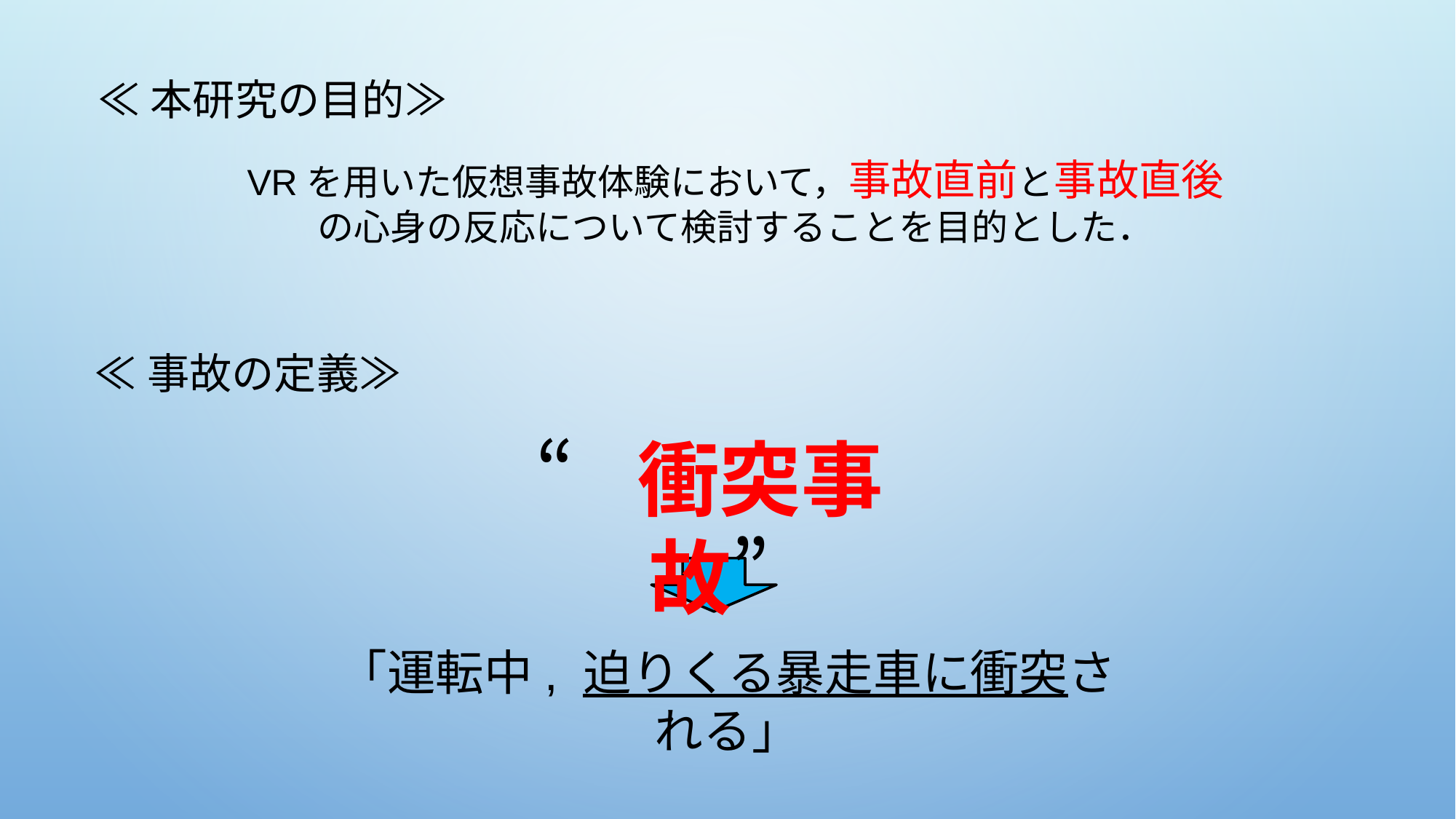

≪本研究の目的≫
VRを用いた仮想事故体験において，事故直前と事故直後
の心身の反応について検討することを目的とした．
≪事故の定義≫
“衝突事故”

「運転中, 迫りくる暴走車に衝突される」